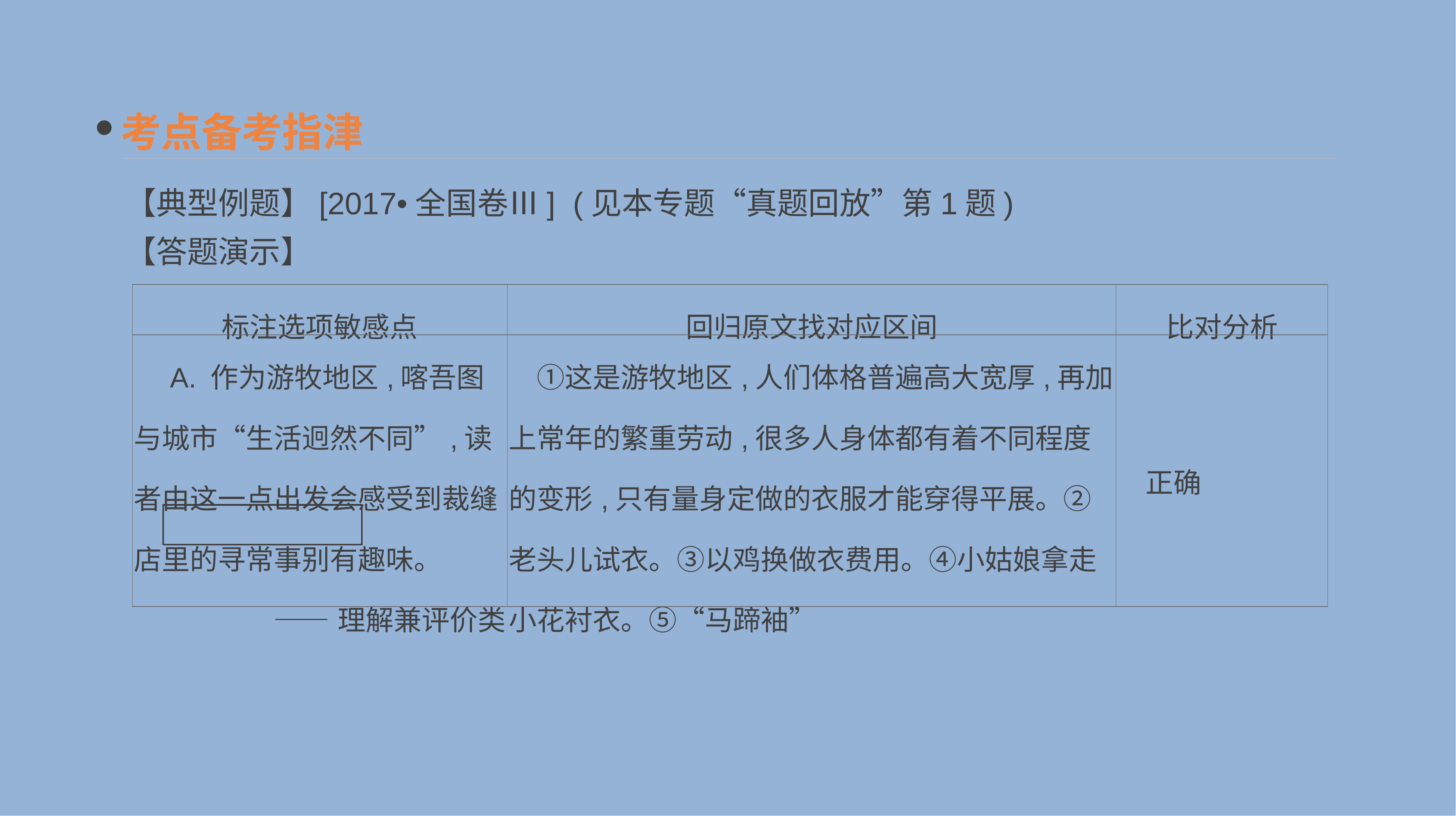

考点备考指津

【典型例题】[2017•全国卷Ⅲ]  (见本专题“真题回放”第1题)
【答题演示】
| 标注选项敏感点 | 回归原文找对应区间 | 比对分析 |
| --- | --- | --- |
| A. 作为游牧地区,喀吾图与城市“生活迥然不同”,读者由这一点出发会感受到裁缝店里的寻常事别有趣味。 ——理解兼评价类 | ①这是游牧地区,人们体格普遍高大宽厚,再加上常年的繁重劳动,很多人身体都有着不同程度的变形,只有量身定做的衣服才能穿得平展。②老头儿试衣。③以鸡换做衣费用。④小姑娘拿走小花衬衣。⑤“马蹄袖” | 正确 |